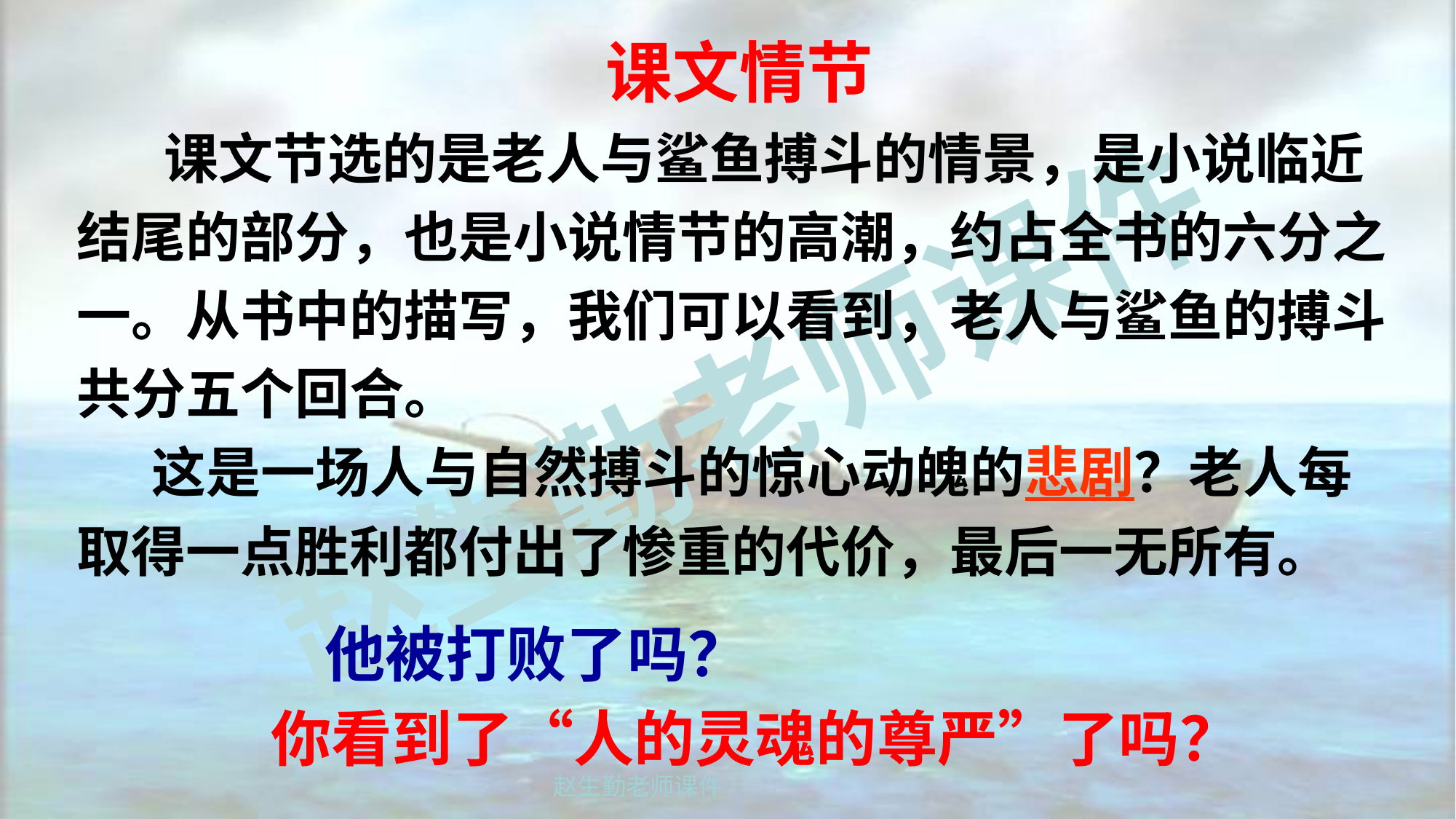

课文情节
        课文节选的是老人与鲨鱼搏斗的情景，是小说临近结尾的部分，也是小说情节的高潮，约占全书的六分之一。从书中的描写，我们可以看到，老人与鲨鱼的搏斗共分五个回合。
     这是一场人与自然搏斗的惊心动魄的悲剧？老人每取得一点胜利都付出了惨重的代价，最后一无所有。
他被打败了吗？
你看到了“人的灵魂的尊严”了吗？
赵生勤老师课件